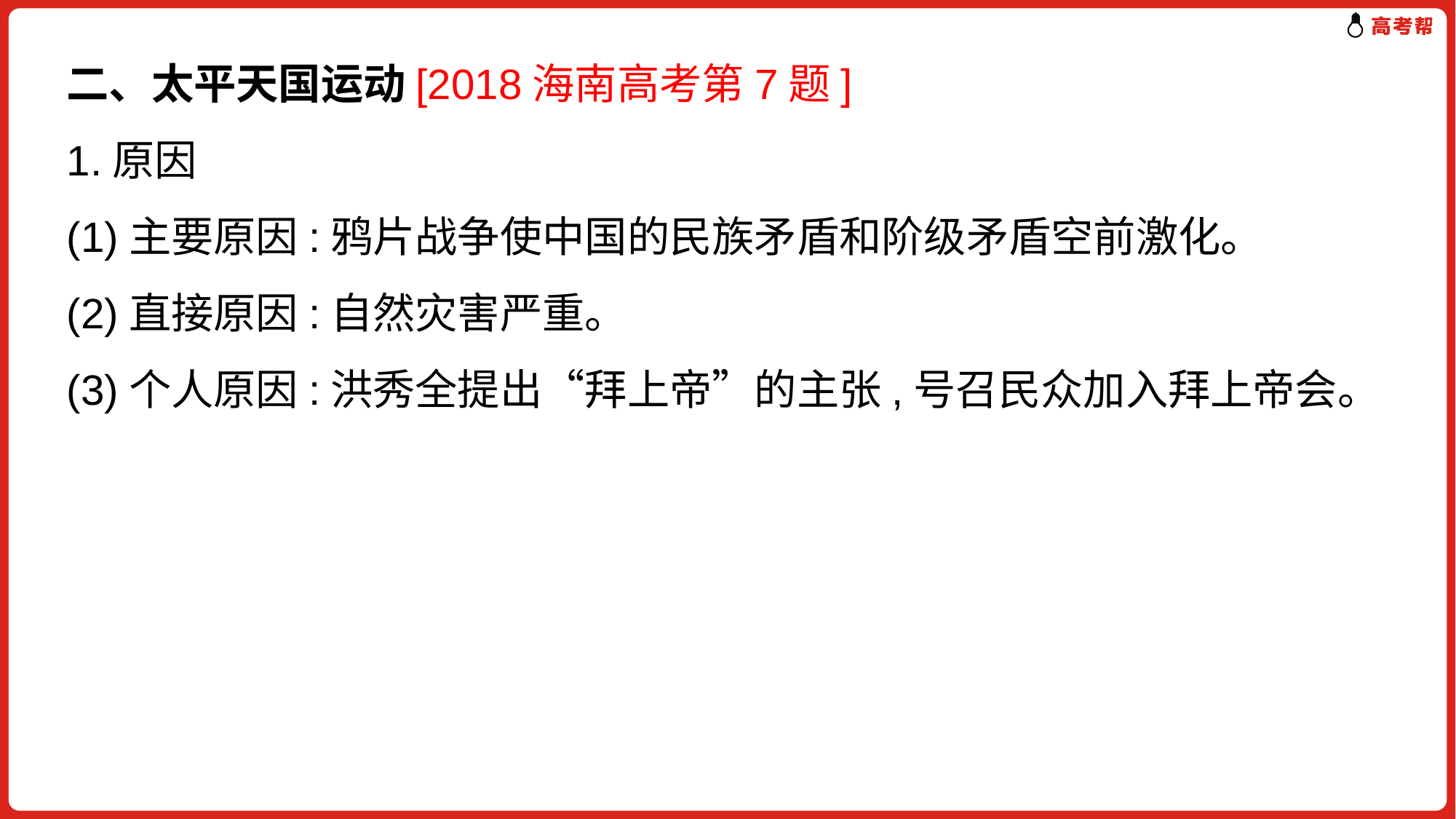

二、太平天国运动[2018海南高考第7题]
1.原因
(1)主要原因:鸦片战争使中国的民族矛盾和阶级矛盾空前激化。
(2)直接原因:自然灾害严重。
(3)个人原因:洪秀全提出“拜上帝”的主张,号召民众加入拜上帝会。